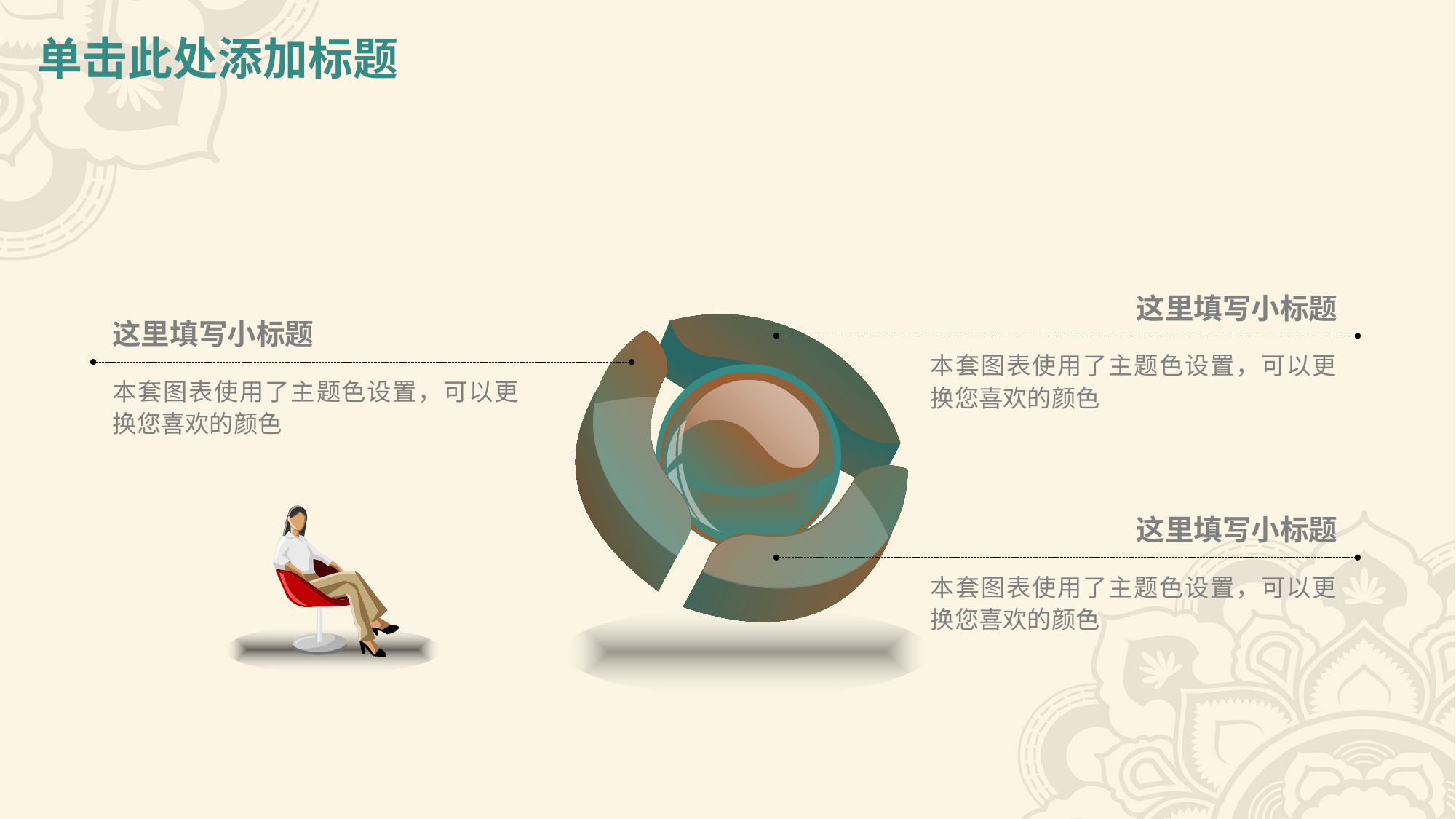

# 单击此处添加标题
这里填写小标题
这里填写小标题

本套图表使用了主题色设置，可以更换您喜欢的颜色

本套图表使用了主题色设置，可以更换您喜欢的颜色

这里填写小标题

本套图表使用了主题色设置，可以更换您喜欢的颜色